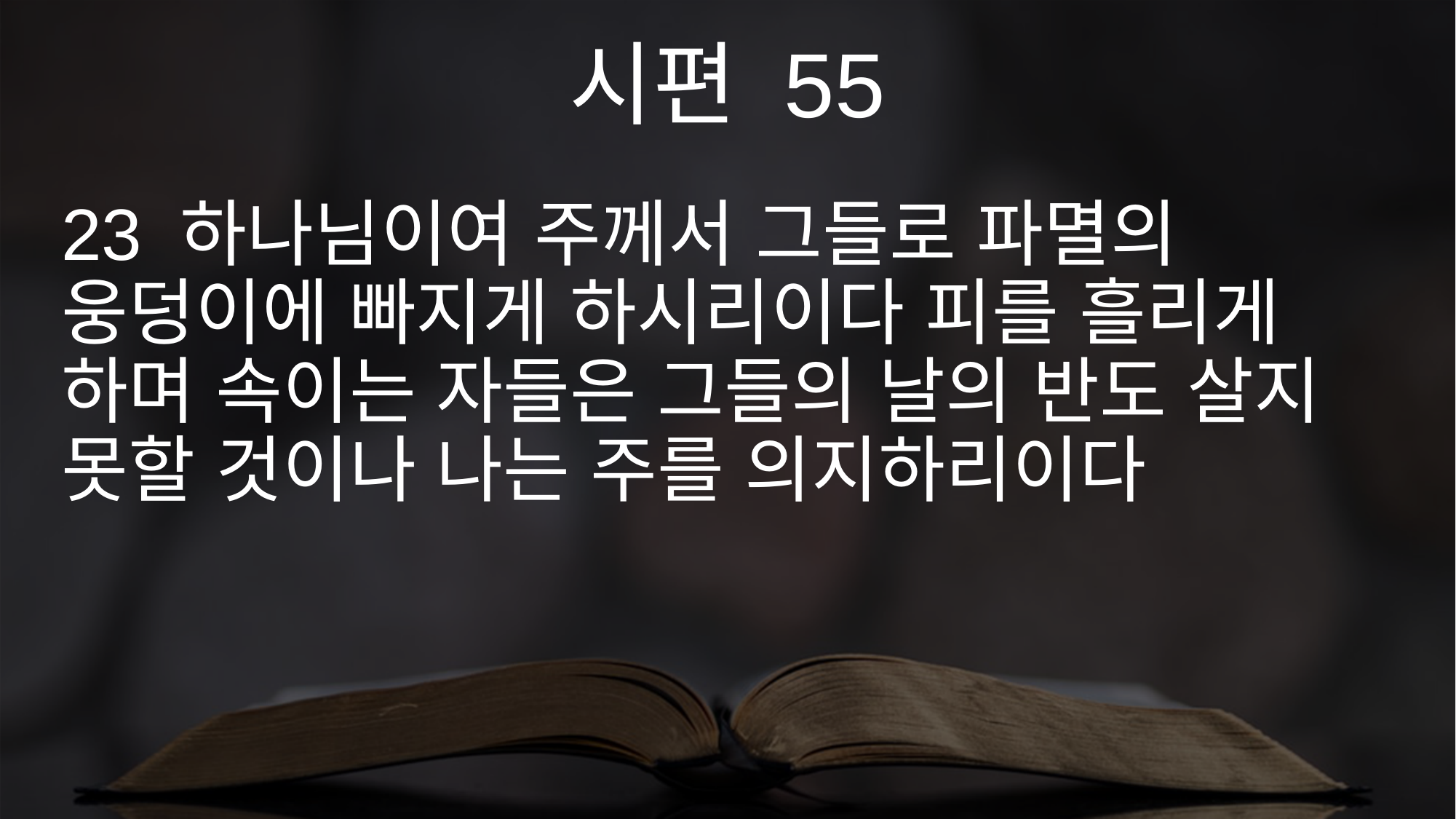

시편 55
23 하나님이여 주께서 그들로 파멸의 웅덩이에 빠지게 하시리이다 피를 흘리게 하며 속이는 자들은 그들의 날의 반도 살지 못할 것이나 나는 주를 의지하리이다